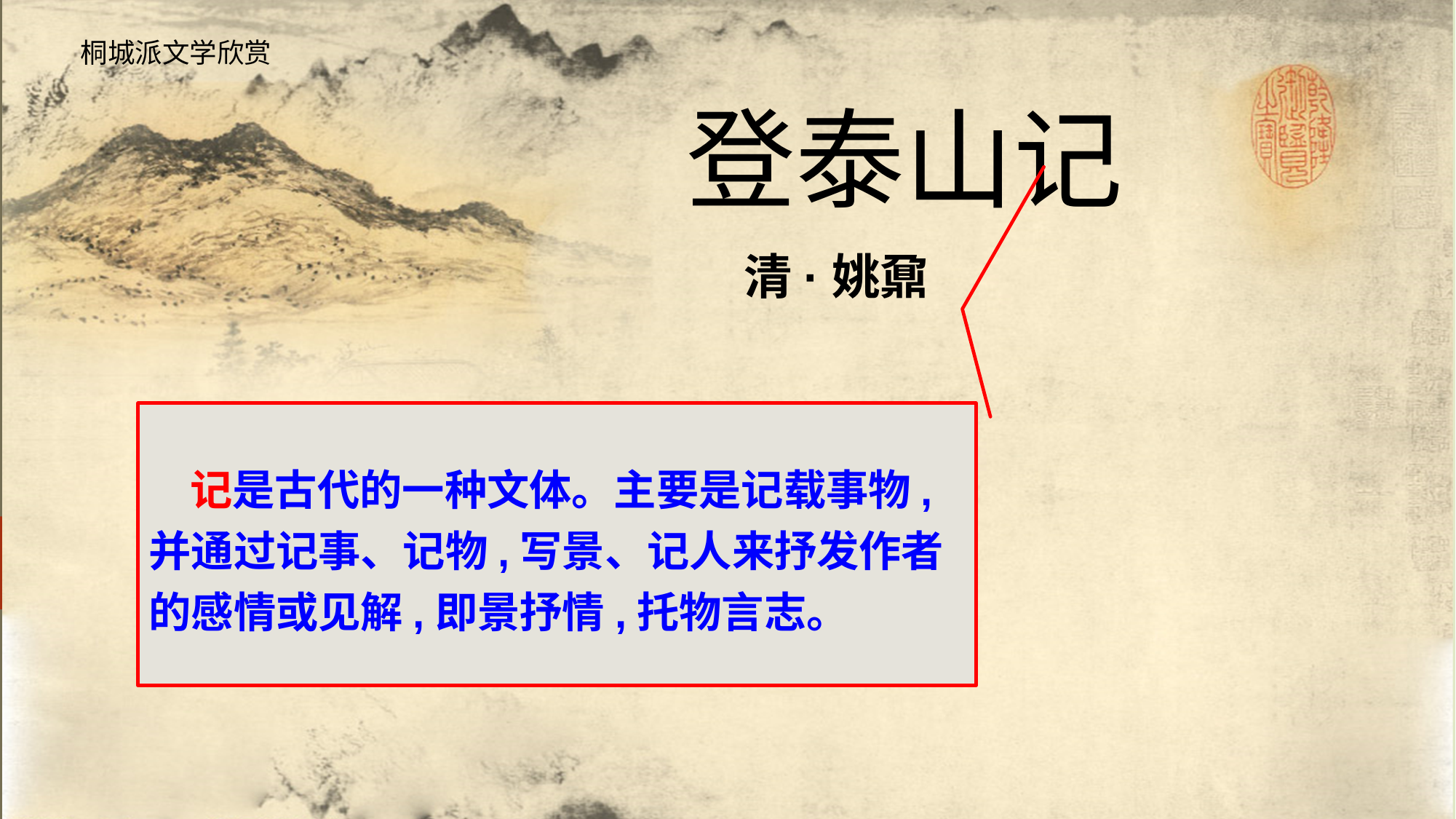

桐城派文学欣赏
    登泰山记
          清·姚鼐
    记是古代的一种文体。主要是记载事物,并通过记事、记物,写景、记人来抒发作者的感情或见解,即景抒情,托物言志。